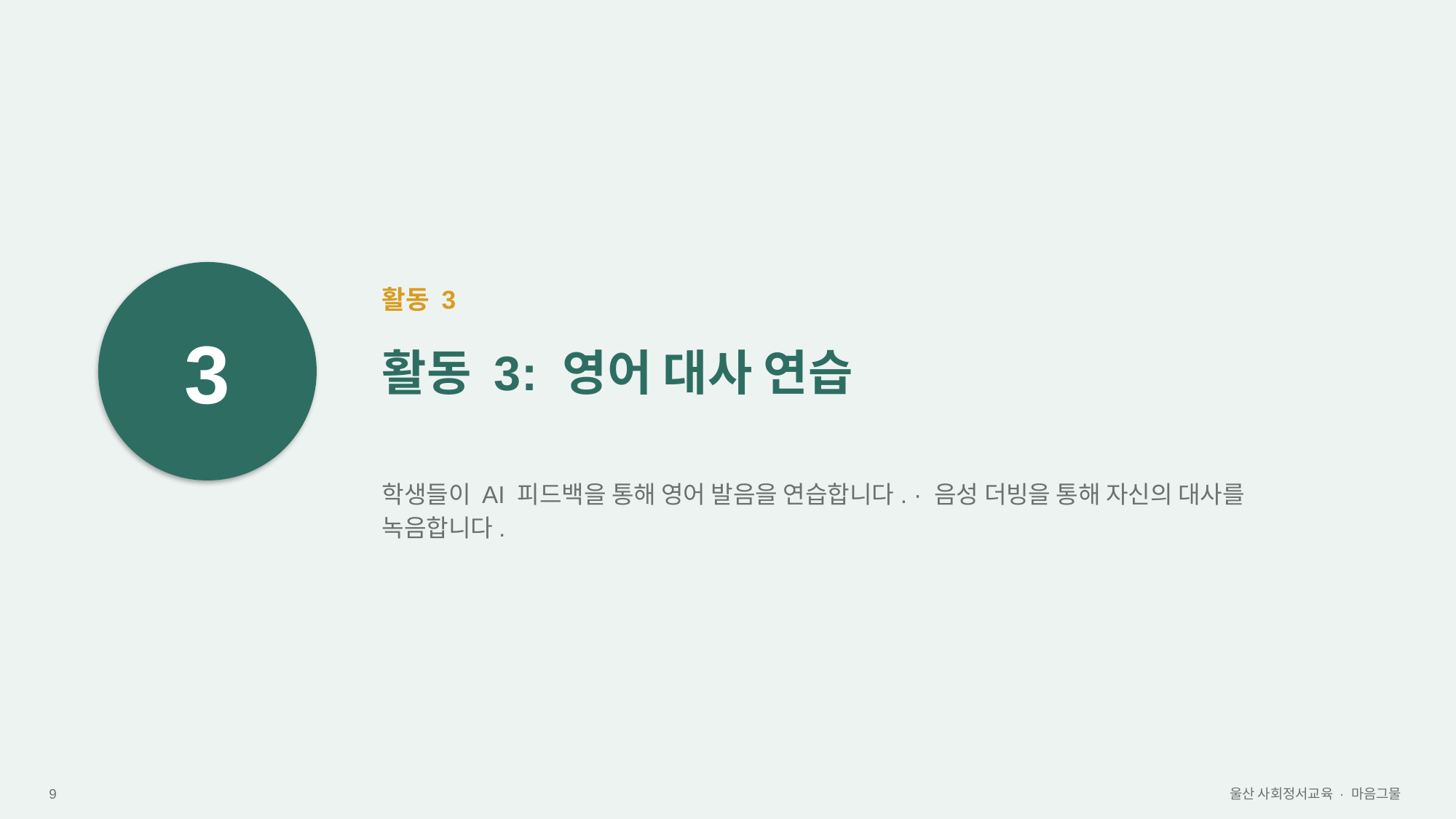

3
활동 3
활동 3: 영어 대사 연습
학생들이 AI 피드백을 통해 영어 발음을 연습합니다. · 음성 더빙을 통해 자신의 대사를 녹음합니다.
9
울산 사회정서교육 · 마음그물